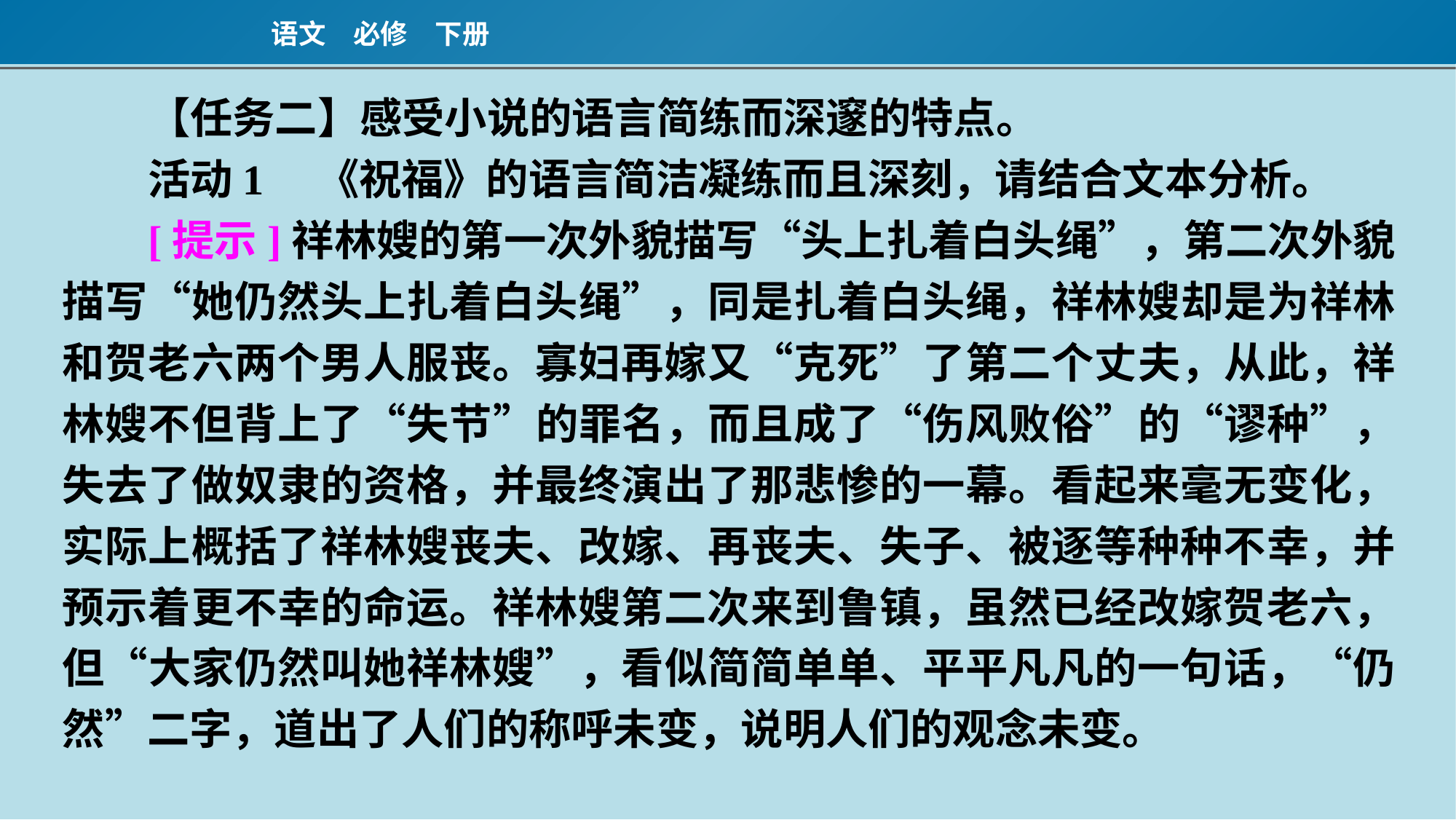

【任务二】感受小说的语言简练而深邃的特点。
活动1　《祝福》的语言简洁凝练而且深刻，请结合文本分析。
[提示]祥林嫂的第一次外貌描写“头上扎着白头绳”，第二次外貌描写“她仍然头上扎着白头绳”，同是扎着白头绳，祥林嫂却是为祥林和贺老六两个男人服丧。寡妇再嫁又“克死”了第二个丈夫，从此，祥林嫂不但背上了“失节”的罪名，而且成了“伤风败俗”的“谬种”，失去了做奴隶的资格，并最终演出了那悲惨的一幕。看起来毫无变化，实际上概括了祥林嫂丧夫、改嫁、再丧夫、失子、被逐等种种不幸，并预示着更不幸的命运。祥林嫂第二次来到鲁镇，虽然已经改嫁贺老六，但“大家仍然叫她祥林嫂”，看似简简单单、平平凡凡的一句话，“仍然”二字，道出了人们的称呼未变，说明人们的观念未变。